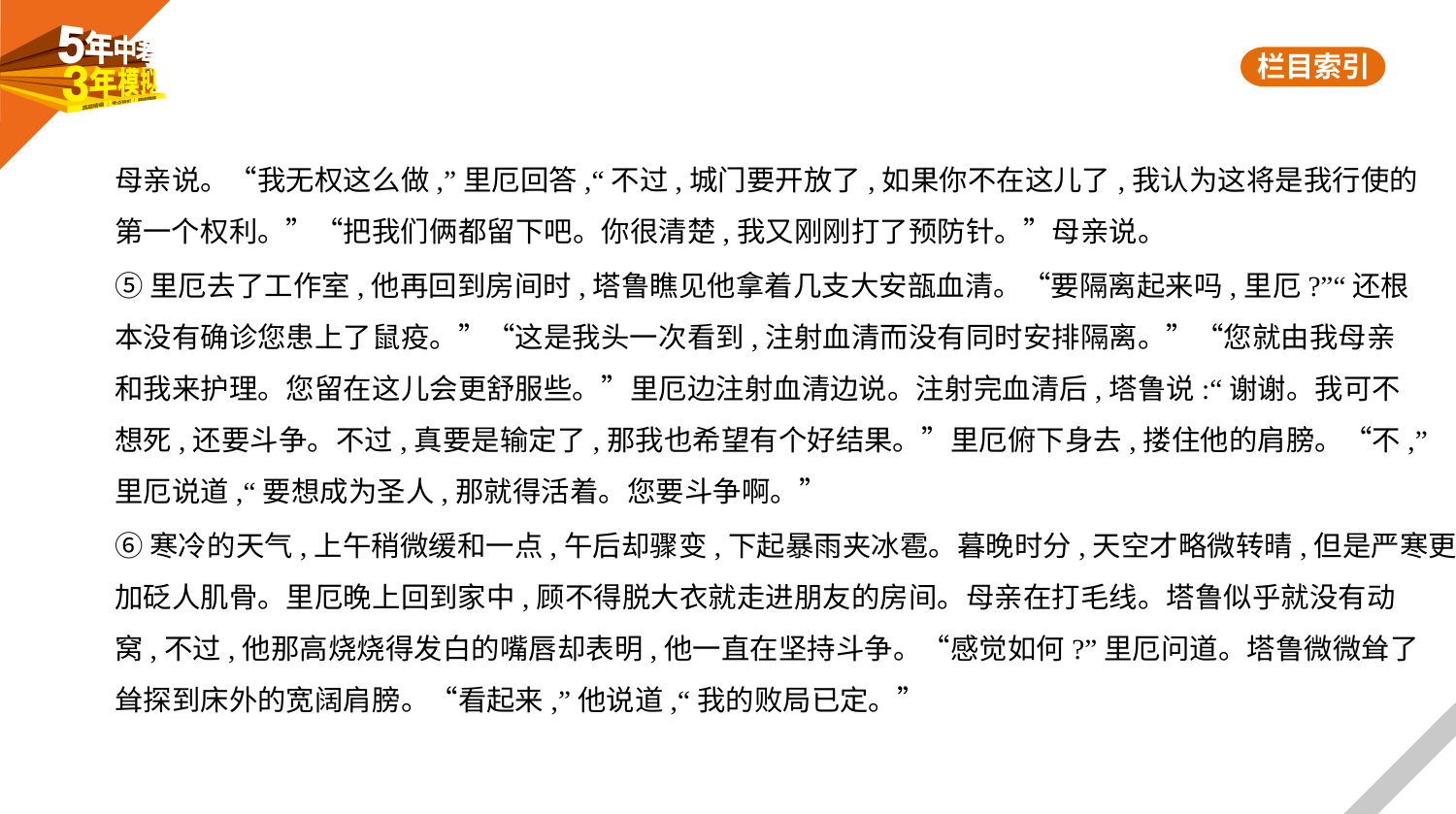

母亲说。“我无权这么做,”里厄回答,“不过,城门要开放了,如果你不在这儿了,我认为这将是我行使的
第一个权利。”“把我们俩都留下吧。你很清楚,我又刚刚打了预防针。”母亲说。
⑤里厄去了工作室,他再回到房间时,塔鲁瞧见他拿着几支大安瓿血清。“要隔离起来吗,里厄?”“还根
本没有确诊您患上了鼠疫。”“这是我头一次看到,注射血清而没有同时安排隔离。”“您就由我母亲
和我来护理。您留在这儿会更舒服些。”里厄边注射血清边说。注射完血清后,塔鲁说:“谢谢。我可不
想死,还要斗争。不过,真要是输定了,那我也希望有个好结果。”里厄俯下身去,搂住他的肩膀。“不,”
里厄说道,“要想成为圣人,那就得活着。您要斗争啊。”
⑥寒冷的天气,上午稍微缓和一点,午后却骤变,下起暴雨夹冰雹。暮晚时分,天空才略微转晴,但是严寒更
加砭人肌骨。里厄晚上回到家中,顾不得脱大衣就走进朋友的房间。母亲在打毛线。塔鲁似乎就没有动
窝,不过,他那高烧烧得发白的嘴唇却表明,他一直在坚持斗争。“感觉如何?”里厄问道。塔鲁微微耸了
耸探到床外的宽阔肩膀。“看起来,”他说道,“我的败局已定。”